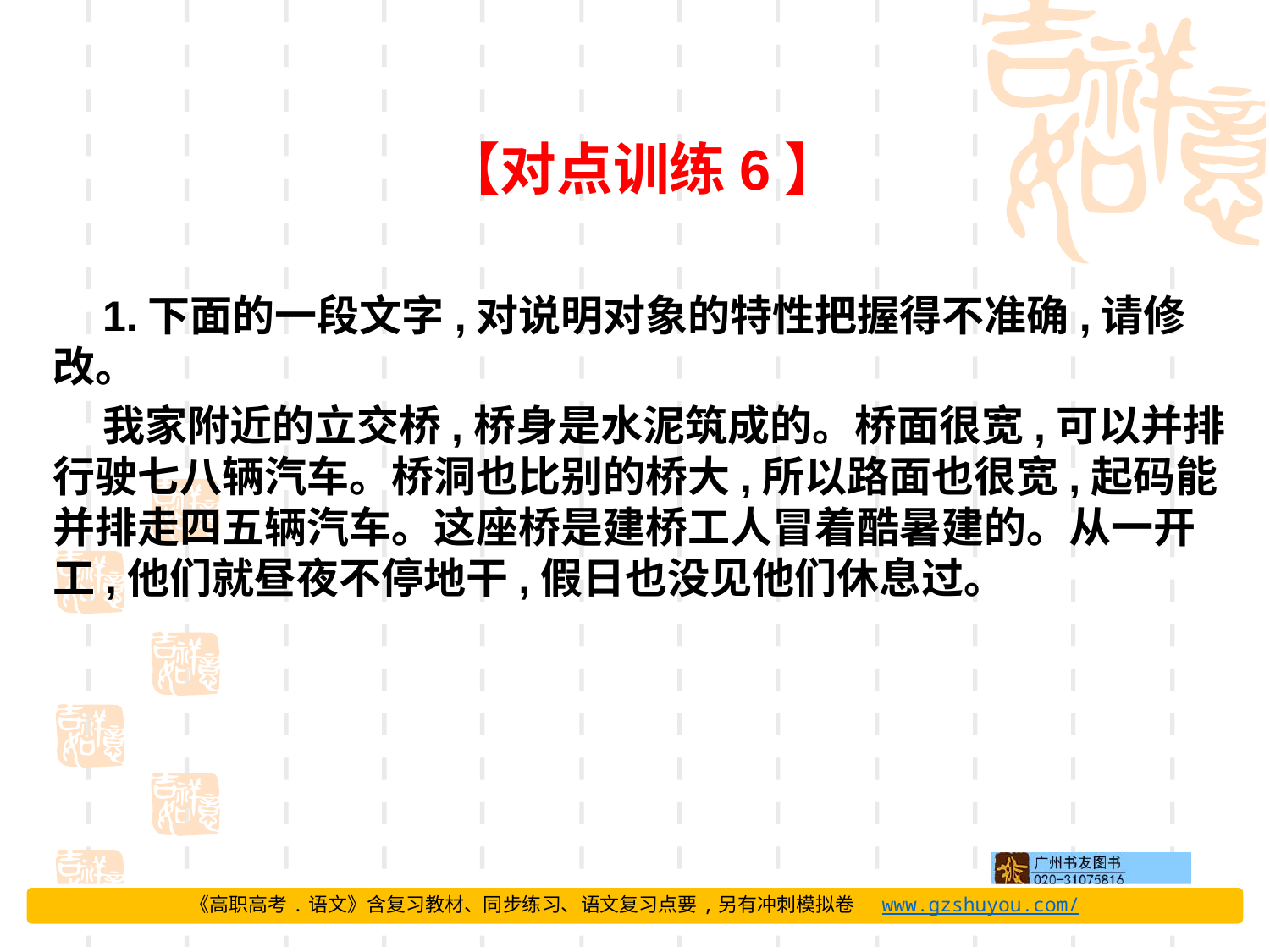

【对点训练6】

1.下面的一段文字,对说明对象的特性把握得不准确,请修改。
我家附近的立交桥,桥身是水泥筑成的。桥面很宽,可以并排行驶七八辆汽车。桥洞也比别的桥大,所以路面也很宽,起码能并排走四五辆汽车。这座桥是建桥工人冒着酷暑建的。从一开工,他们就昼夜不停地干,假日也没见他们休息过。